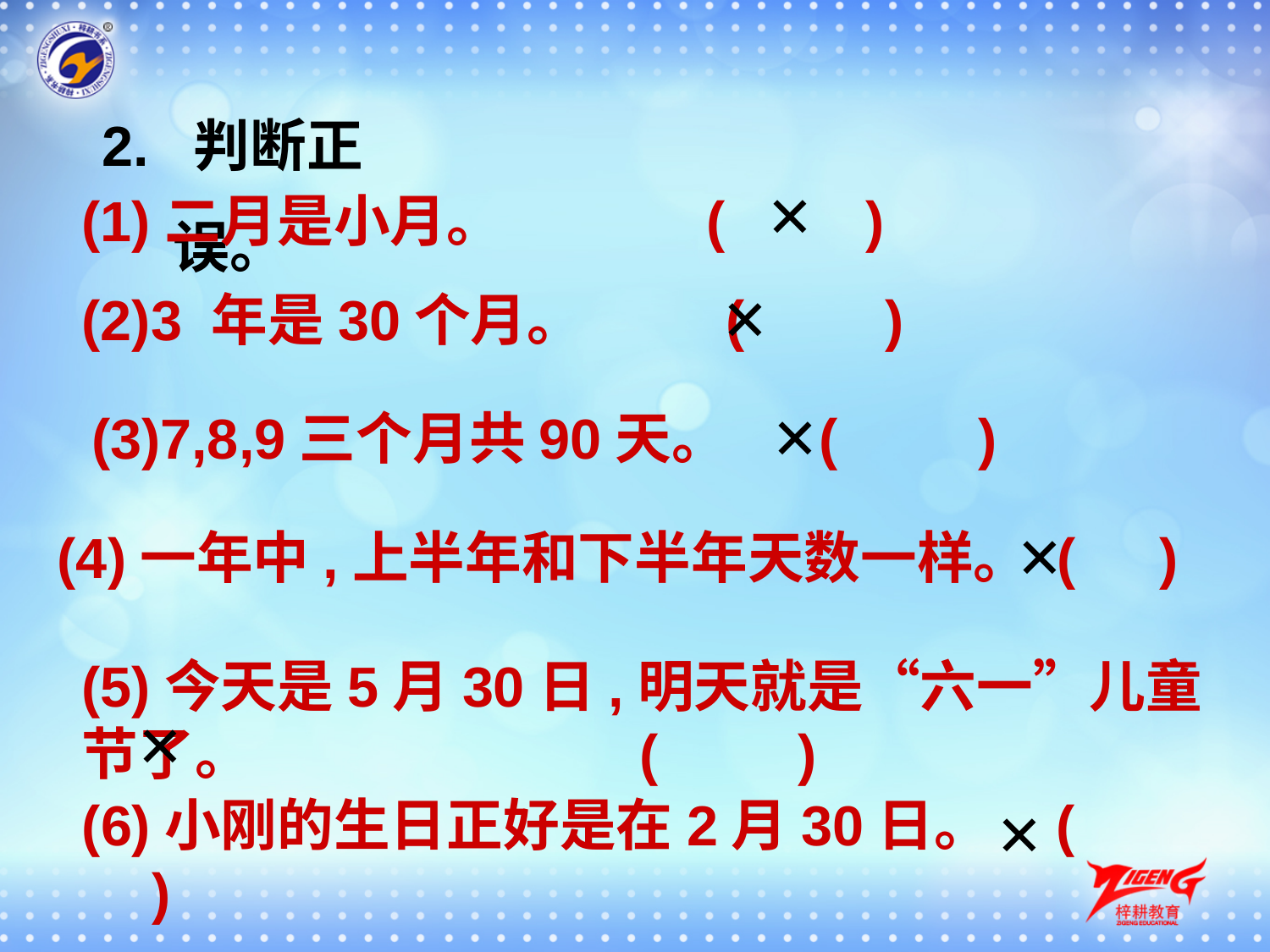

2.  判断正误。
✕
(1)二月是小月。	        (　　)
✕
(2)3 年是30个月。          (　　)
✕
(3)7,8,9三个月共90天。      (　　)
(4)一年中,上半年和下半年天数一样。 (　)
✕
(5)今天是5月30日,明天就是“六一”儿童节了。                             (　　)
✕
(6)小刚的生日正好是在2月30日。    (　　)
✕